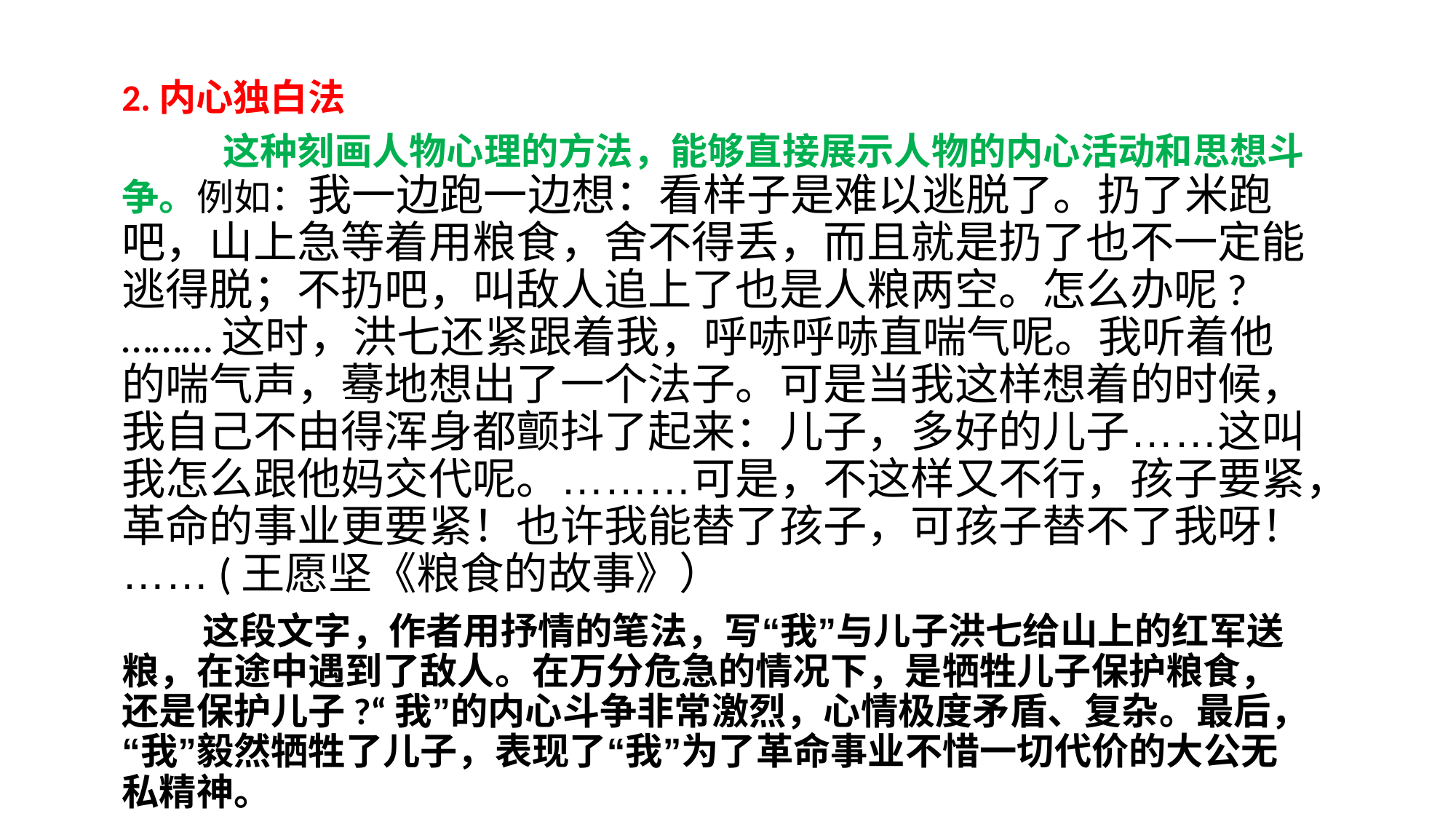

2.内心独白法
         这种刻画人物心理的方法，能够直接展示人物的内心活动和思想斗争。例如：我一边跑一边想：看样子是难以逃脱了。扔了米跑吧，山上急等着用粮食，舍不得丢，而且就是扔了也不一定能逃得脱；不扔吧，叫敌人追上了也是人粮两空。怎么办呢?………这时，洪七还紧跟着我，呼哧呼哧直喘气呢。我听着他的喘气声，蓦地想出了一个法子。可是当我这样想着的时候，我自己不由得浑身都颤抖了起来：儿子，多好的儿子……这叫我怎么跟他妈交代呢。………可是，不这样又不行，孩子要紧，革命的事业更要紧！也许我能替了孩子，可孩子替不了我呀！……(王愿坚《粮食的故事》）
       这段文字，作者用抒情的笔法，写“我”与儿子洪七给山上的红军送粮，在途中遇到了敌人。在万分危急的情况下，是牺牲儿子保护粮食，还是保护儿子?“我”的内心斗争非常激烈，心情极度矛盾、复杂。最后，“我”毅然牺牲了儿子，表现了“我”为了革命事业不惜一切代价的大公无私精神。